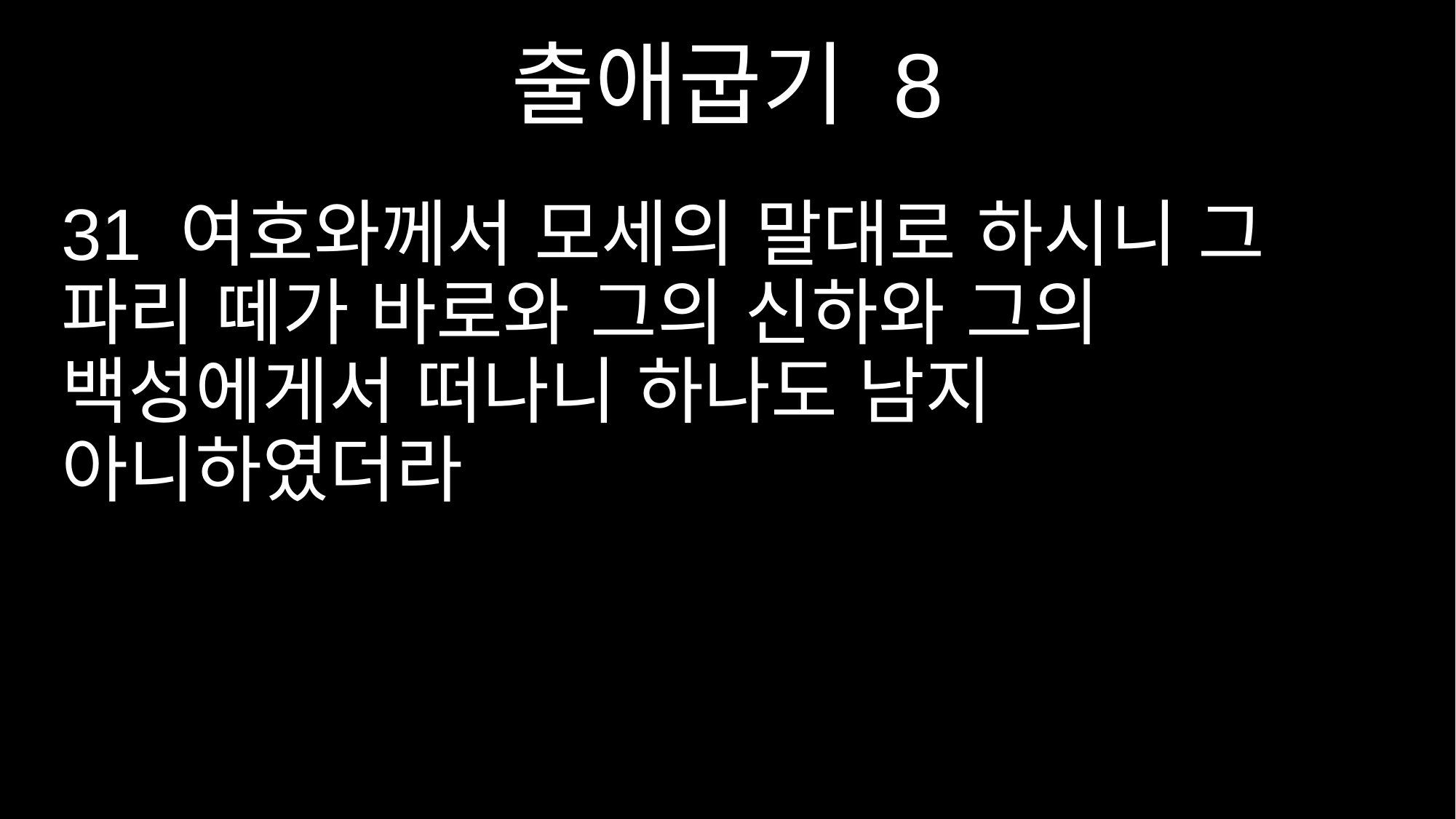

출애굽기 8
31 여호와께서 모세의 말대로 하시니 그 파리 떼가 바로와 그의 신하와 그의 백성에게서 떠나니 하나도 남지 아니하였더라